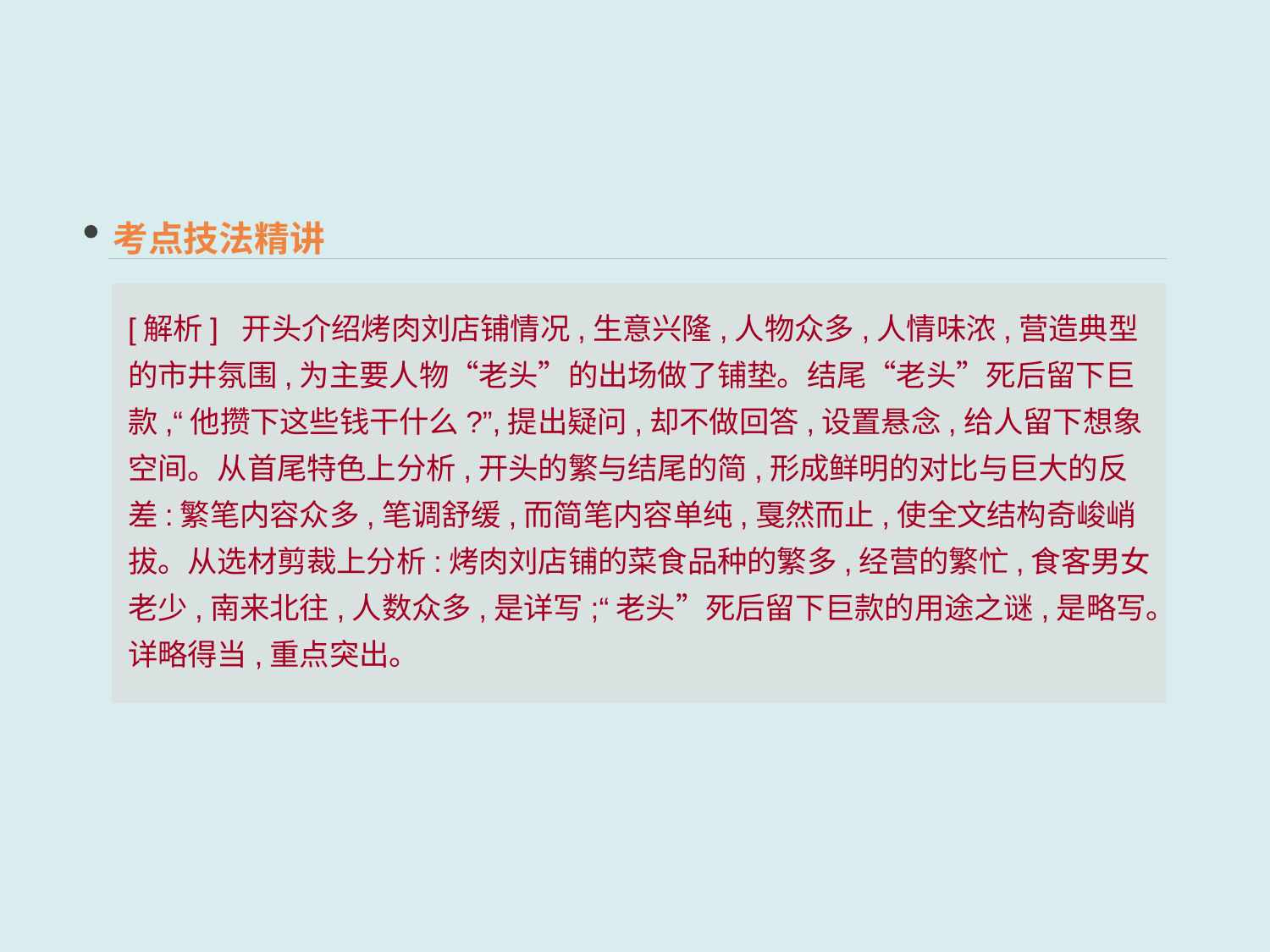

考点技法精讲

[解析]  开头介绍烤肉刘店铺情况,生意兴隆,人物众多,人情味浓,营造典型的市井氛围,为主要人物“老头”的出场做了铺垫。结尾“老头”死后留下巨款,“他攒下这些钱干什么?”,提出疑问,却不做回答,设置悬念,给人留下想象空间。从首尾特色上分析,开头的繁与结尾的简,形成鲜明的对比与巨大的反差:繁笔内容众多,笔调舒缓,而简笔内容单纯,戛然而止,使全文结构奇峻峭拔。从选材剪裁上分析:烤肉刘店铺的菜食品种的繁多,经营的繁忙,食客男女老少,南来北往,人数众多,是详写;“老头”死后留下巨款的用途之谜,是略写。详略得当,重点突出。